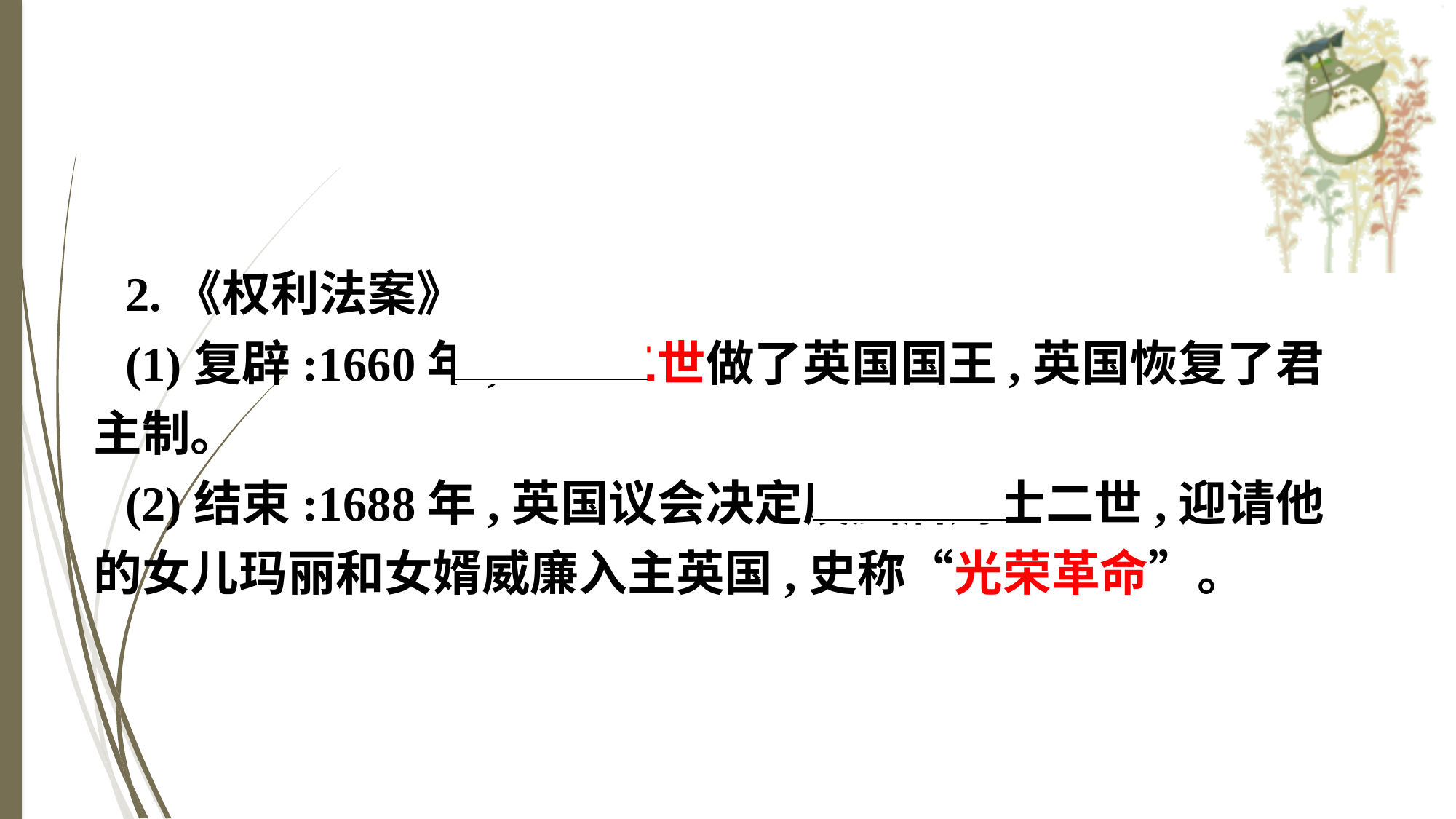

2.《权利法案》
(1)复辟:1660年,查理二世做了英国国王,英国恢复了君主制。
(2)结束:1688年,英国议会决定废黜詹姆士二世,迎请他的女儿玛丽和女婿威廉入主英国,史称“光荣革命”。